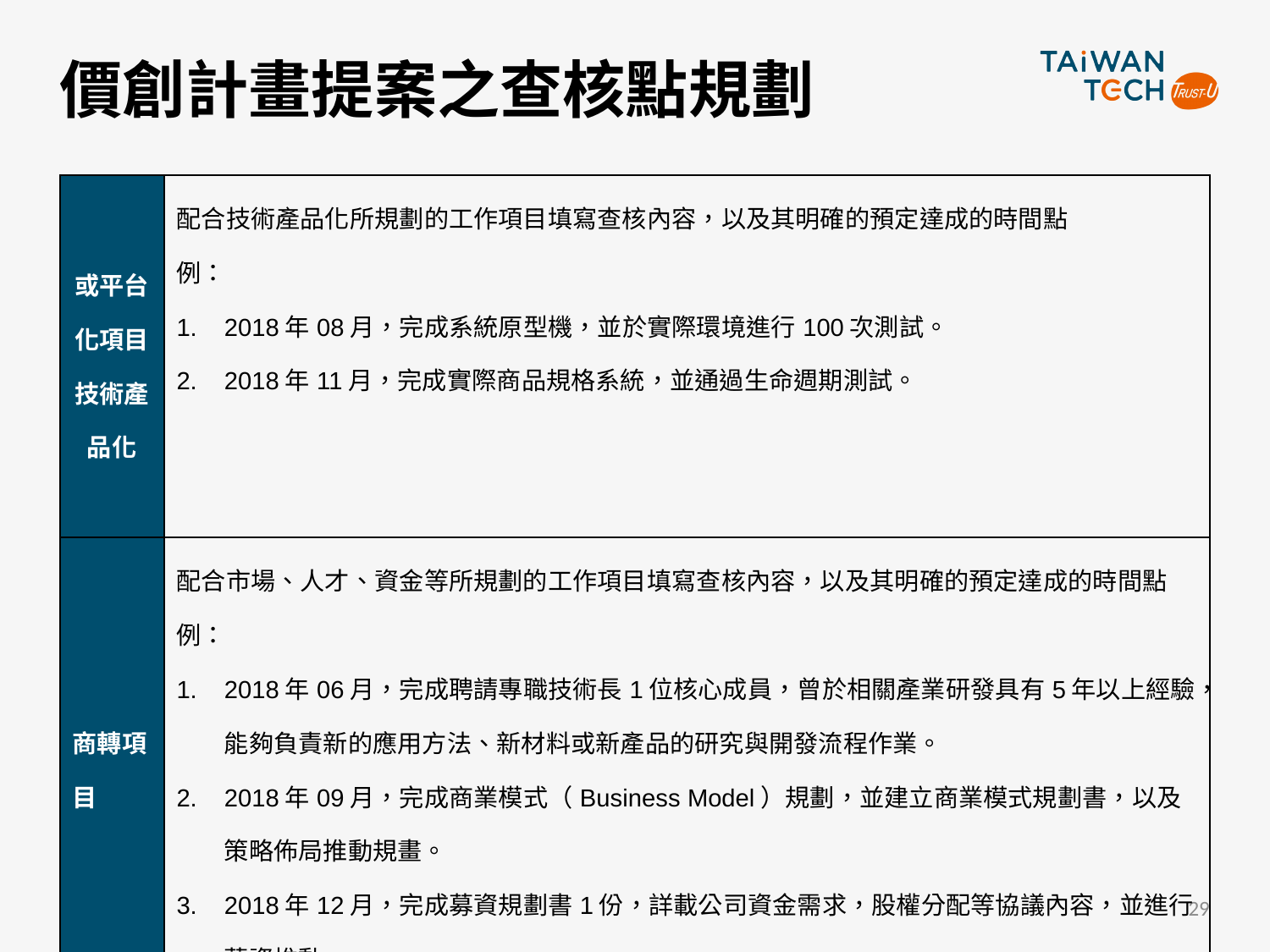

# 價創計畫提案之查核點規劃
| 或平台化項目 技術產品化 | 配合技術產品化所規劃的工作項目填寫查核內容，以及其明確的預定達成的時間點 例： 2018年08月，完成系統原型機，並於實際環境進行100次測試。 2018年11月，完成實際商品規格系統，並通過生命週期測試。 |
| --- | --- |
| 商轉項目 | 配合市場、人才、資金等所規劃的工作項目填寫查核內容，以及其明確的預定達成的時間點 例： 2018年06月，完成聘請專職技術長1位核心成員，曾於相關產業研發具有5年以上經驗，能夠負責新的應用方法、新材料或新產品的研究與開發流程作業。 2018年09月，完成商業模式（Business Model）規劃，並建立商業模式規劃書，以及策略佈局推動規畫。 2018年12月，完成募資規劃書1份，詳載公司資金需求，股權分配等協議內容，並進行募資推動。 |
29